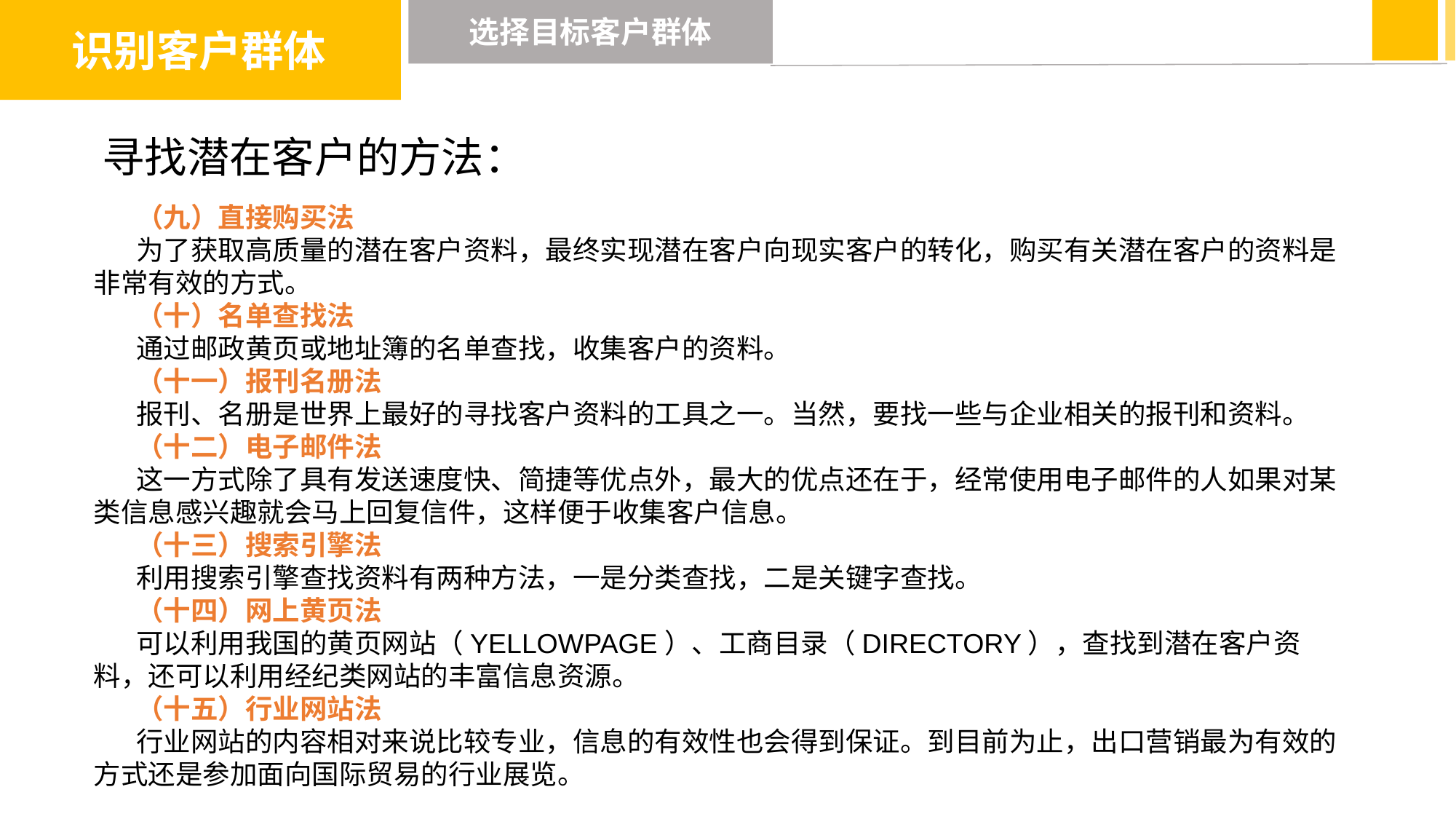

识别客户群体

选择目标客户群体
寻找潜在客户的方法：
（九）直接购买法
为了获取高质量的潜在客户资料，最终实现潜在客户向现实客户的转化，购买有关潜在客户的资料是非常有效的方式。
（十）名单查找法
通过邮政黄页或地址簿的名单查找，收集客户的资料。
（十一）报刊名册法
报刊、名册是世界上最好的寻找客户资料的工具之一。当然，要找一些与企业相关的报刊和资料。
（十二）电子邮件法
这一方式除了具有发送速度快、简捷等优点外，最大的优点还在于，经常使用电子邮件的人如果对某类信息感兴趣就会马上回复信件，这样便于收集客户信息。
（十三）搜索引擎法
利用搜索引擎查找资料有两种方法，一是分类查找，二是关键字查找。
（十四）网上黄页法
可以利用我国的黄页网站（YELLOWPAGE）、工商目录（DIRECTORY），查找到潜在客户资料，还可以利用经纪类网站的丰富信息资源。
（十五）行业网站法
行业网站的内容相对来说比较专业，信息的有效性也会得到保证。到目前为止，出口营销最为有效的方式还是参加面向国际贸易的行业展览。